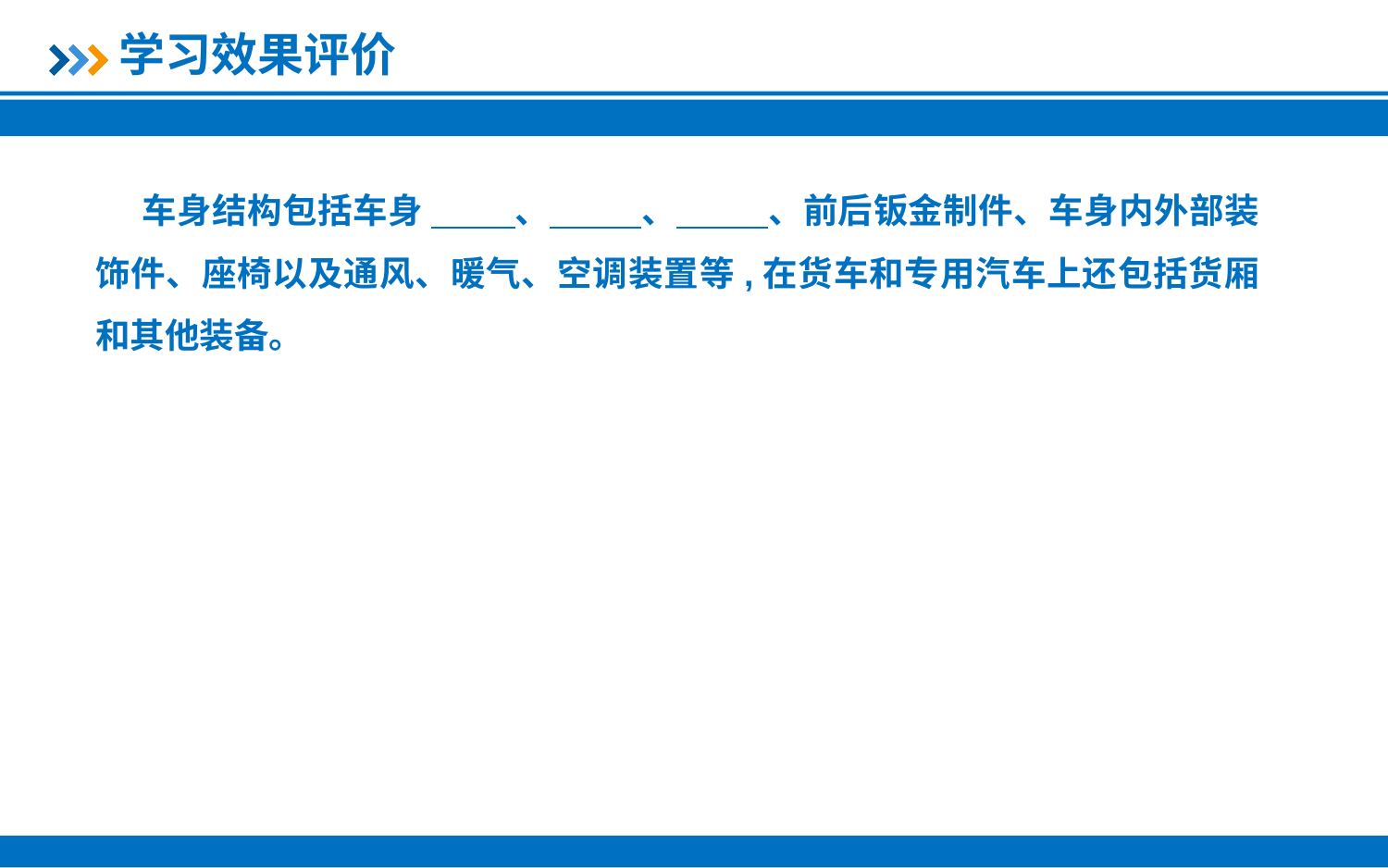

学习效果评价
车身结构包括车身           、           、           、前后钣金制件、车身内外部装饰件、座椅以及通风、暖气、空调装置等,在货车和专用汽车上还包括货厢和其他装备。